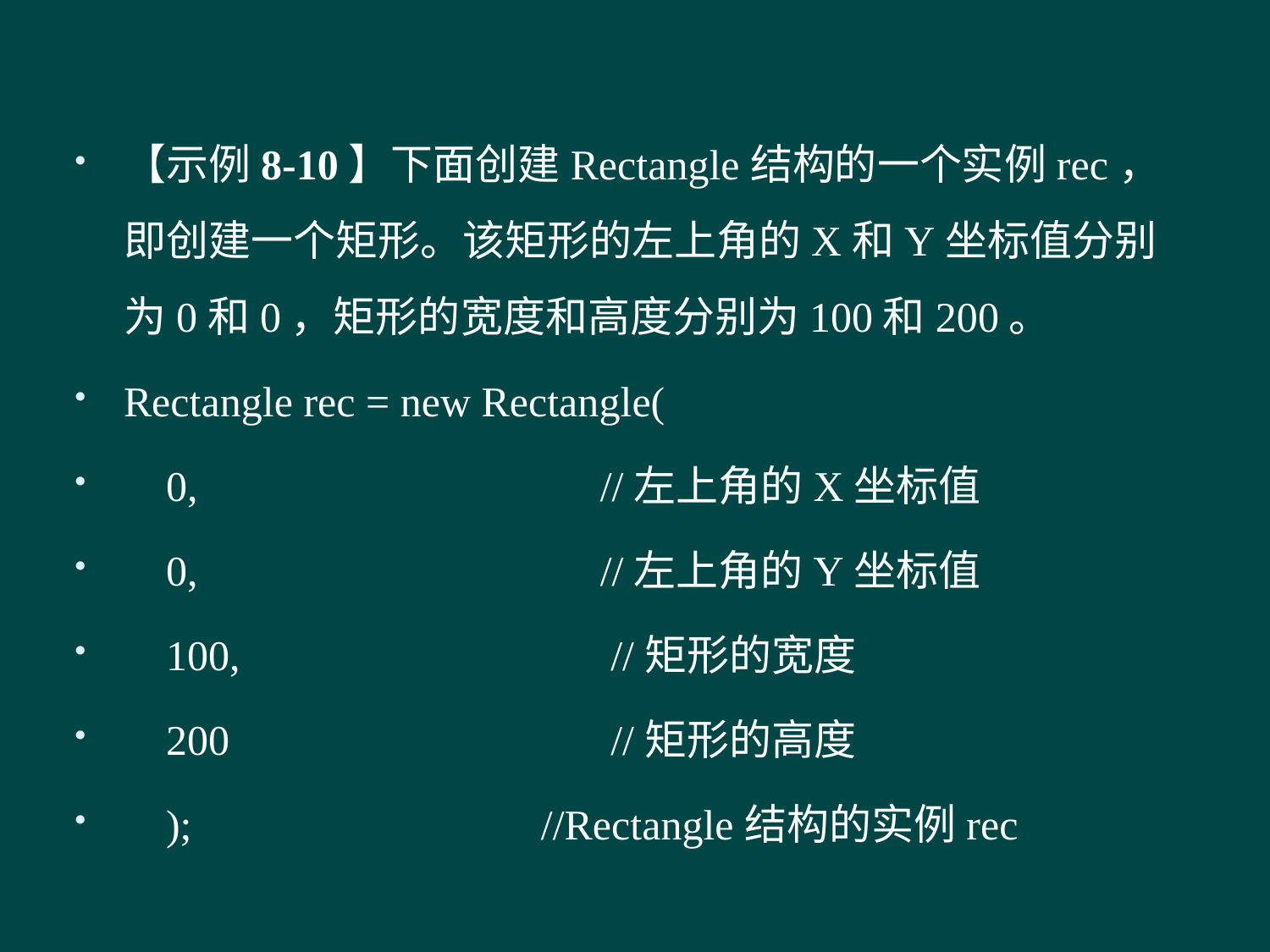

#
【示例8-10】下面创建Rectangle结构的一个实例rec，即创建一个矩形。该矩形的左上角的X和Y坐标值分别为0和0，矩形的宽度和高度分别为100和200。
Rectangle rec = new Rectangle(
    0,                                      //左上角的X坐标值
    0,                                      //左上角的Y坐标值
    100,                                   //矩形的宽度
    200                                    //矩形的高度
    );                                 //Rectangle结构的实例rec